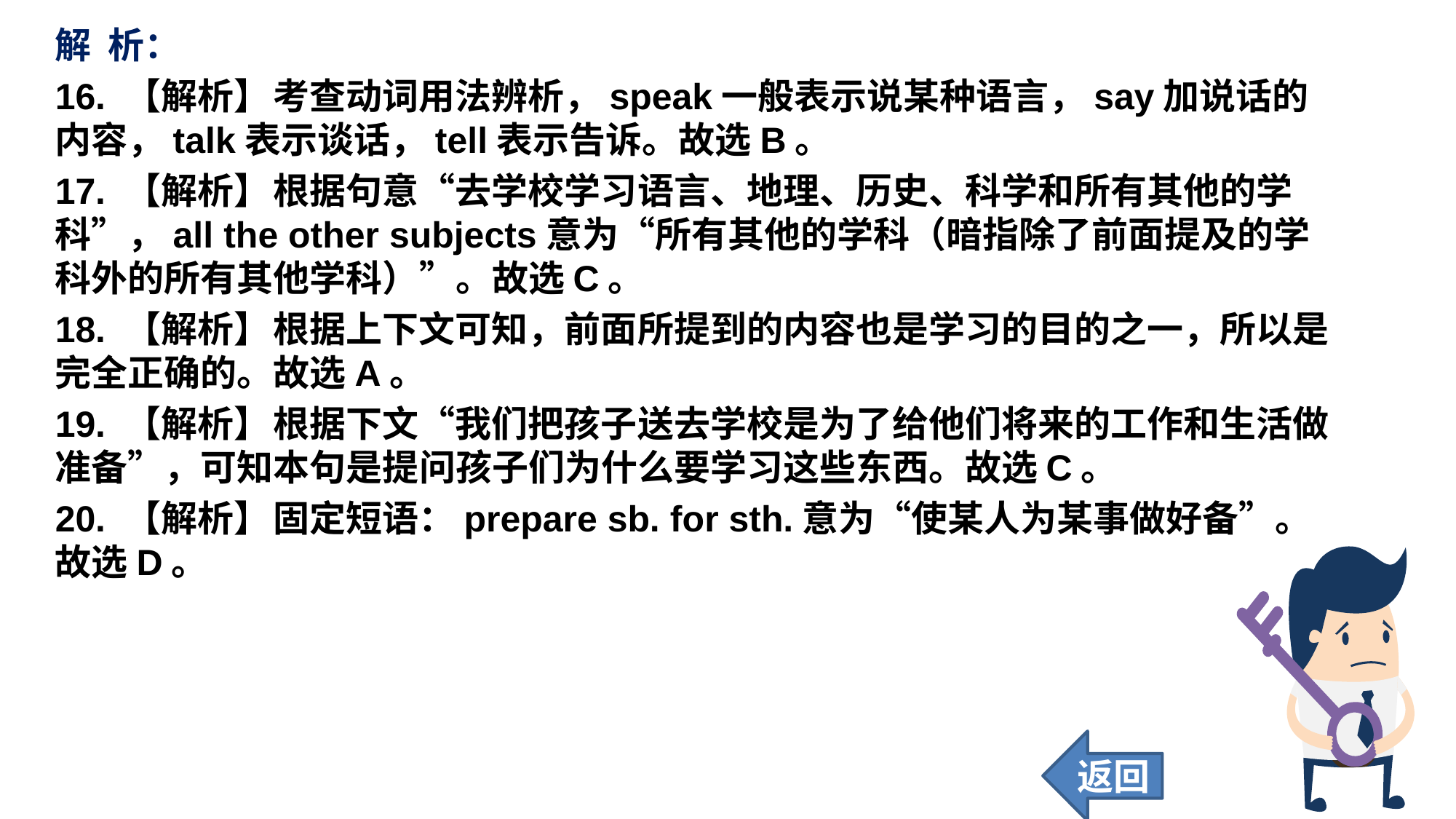

解  析：
16. 【解析】	考查动词用法辨析，speak一般表示说某种语言，say加说话的内容，talk表示谈话，tell表示告诉。故选B。
17. 【解析】	根据句意“去学校学习语言、地理、历史、科学和所有其他的学科”，all the other subjects意为“所有其他的学科（暗指除了前面提及的学科外的所有其他学科）”。故选C。
18. 【解析】	根据上下文可知，前面所提到的内容也是学习的目的之一，所以是完全正确的。故选A。
19. 【解析】	根据下文“我们把孩子送去学校是为了给他们将来的工作和生活做准备”，可知本句是提问孩子们为什么要学习这些东西。故选C。
20. 【解析】	固定短语：prepare sb. for sth.意为“使某人为某事做好备”。故选D。

返回
24